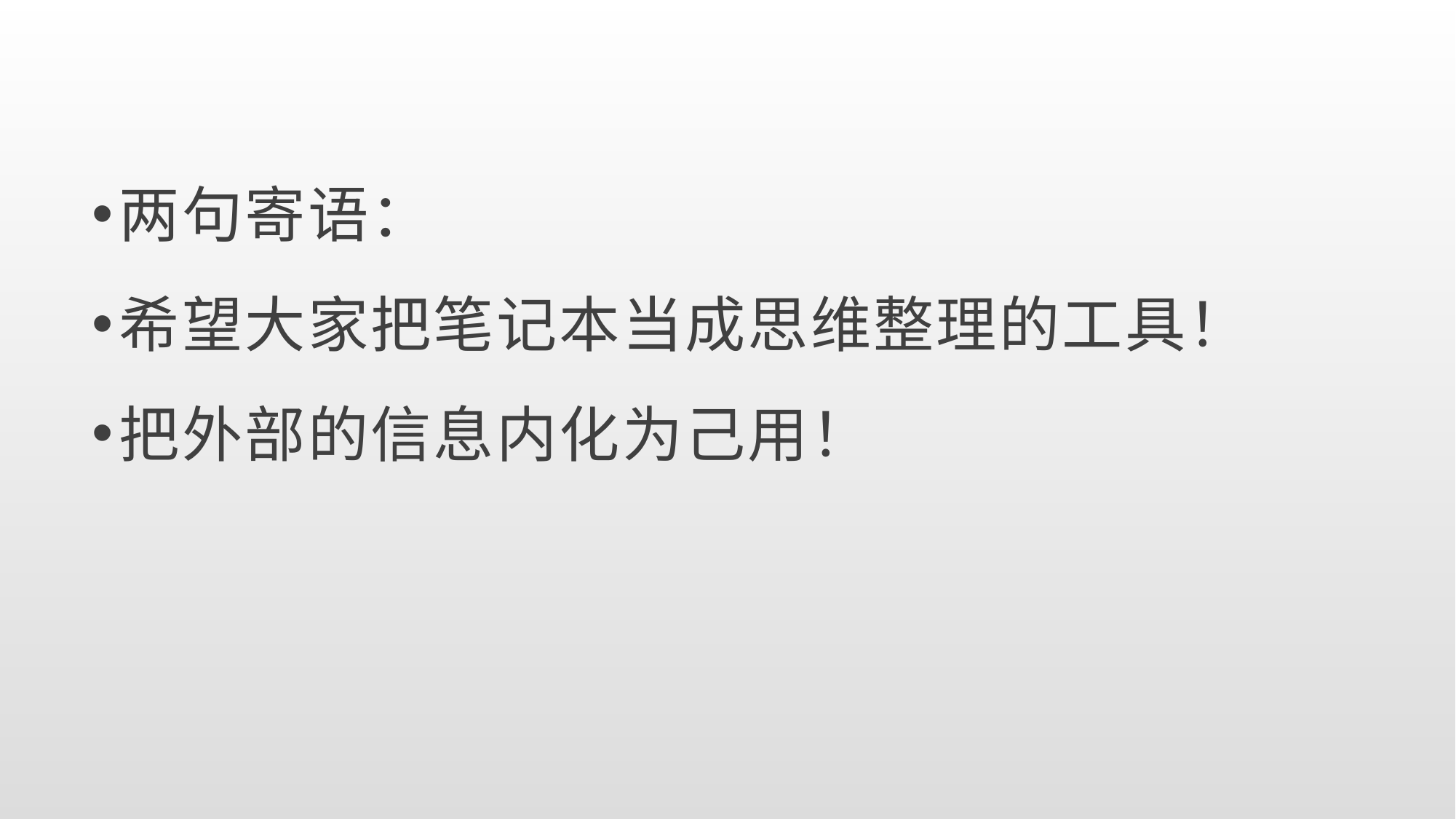

两句寄语：
希望大家把笔记本当成思维整理的工具！
把外部的信息内化为己用！